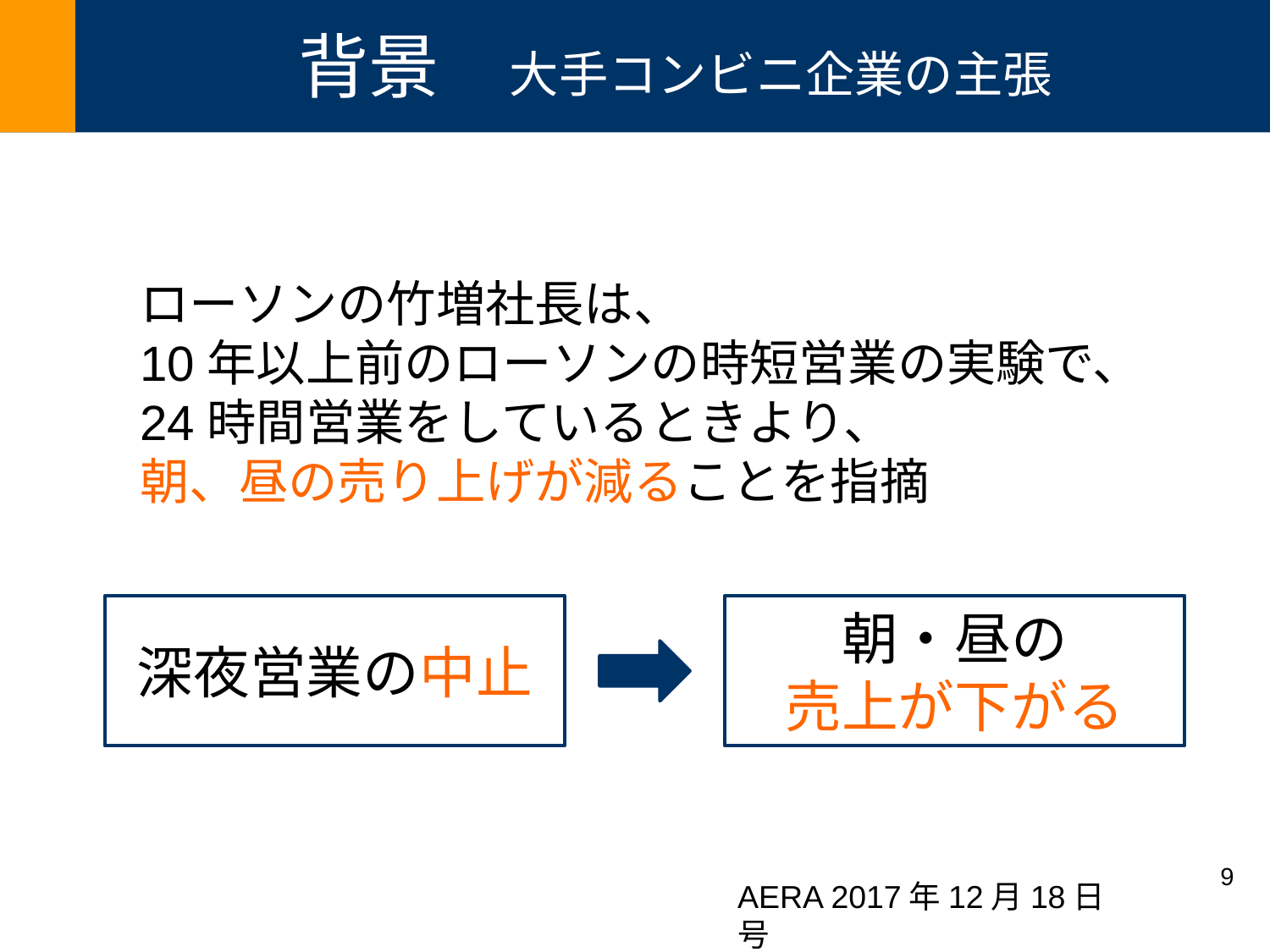

背景　大手コンビニ企業の主張
ローソンの竹増社長は、
10年以上前のローソンの時短営業の実験で、
24時間営業をしているときより、
朝、昼の売り上げが減ることを指摘
深夜営業の中止
朝・昼の
売上が下がる

9
AERA 2017年12月18日号